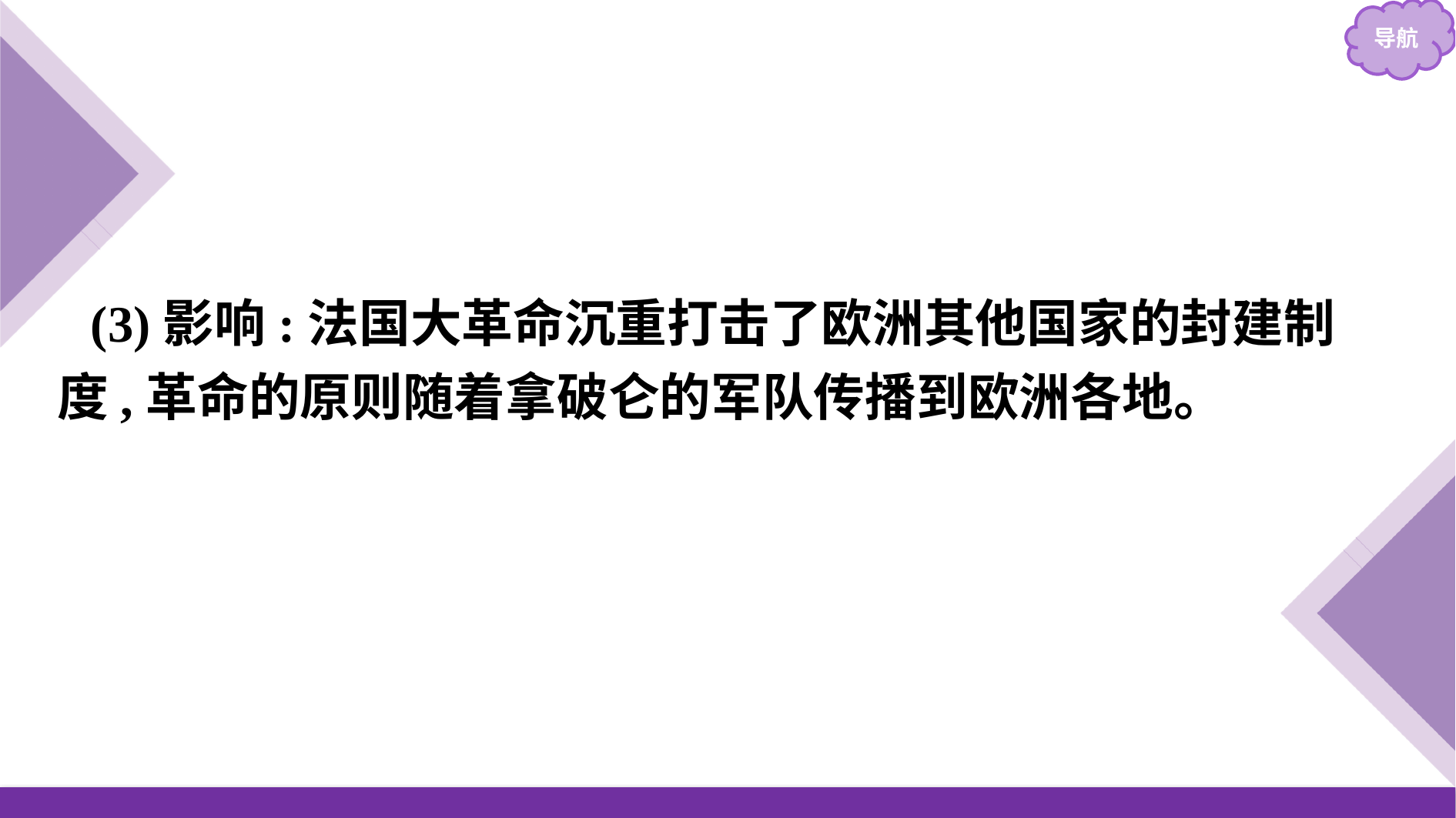

(3)影响:法国大革命沉重打击了欧洲其他国家的封建制度,革命的原则随着拿破仑的军队传播到欧洲各地。